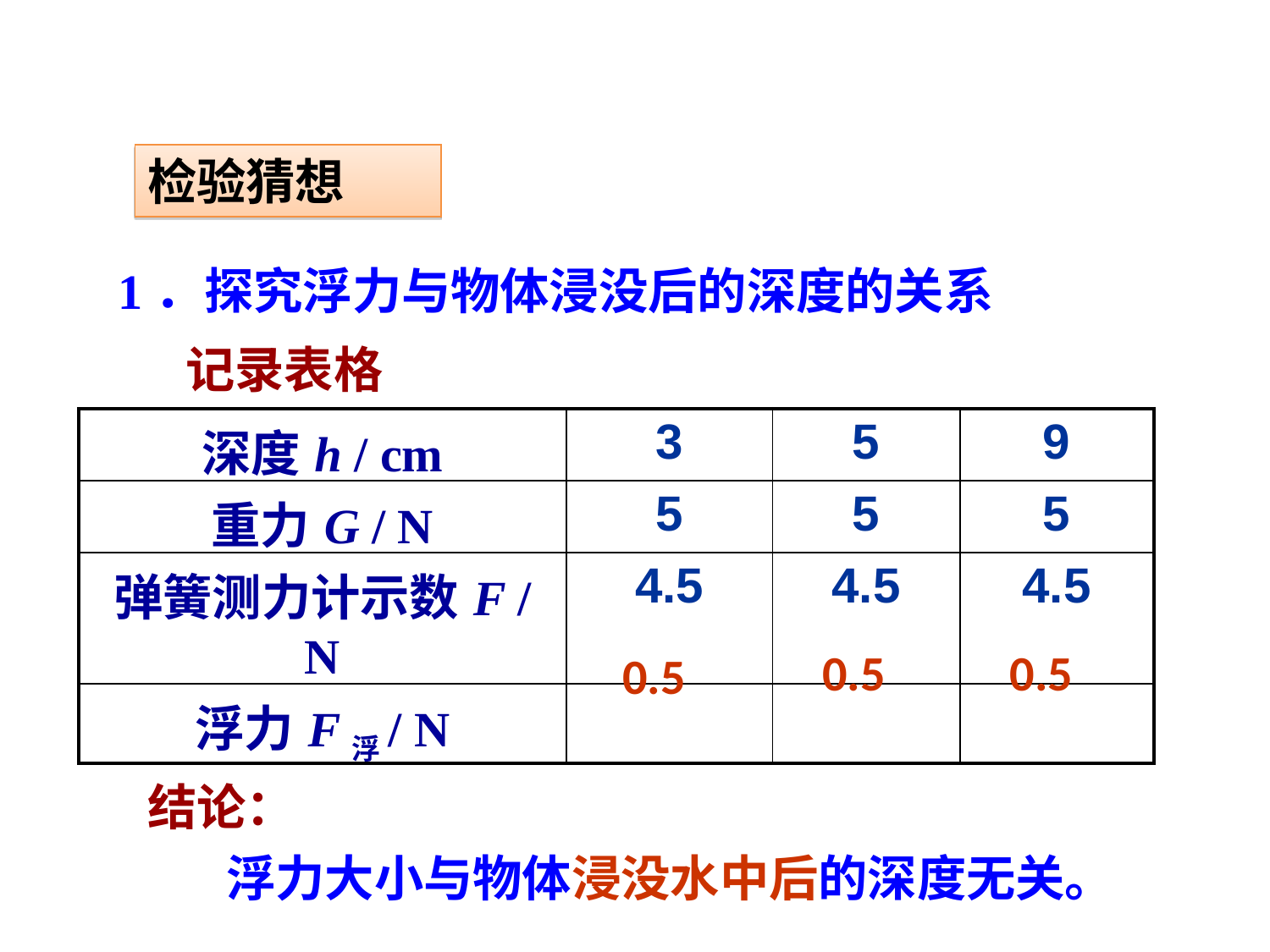

检验猜想
1．探究浮力与物体浸没后的深度的关系
记录表格
| 深度h / cm | 3 | 5 | 9 |
| --- | --- | --- | --- |
| 重力G / N | 5 | 5 | 5 |
| 弹簧测力计示数F / N | 4.5 | 4.5 | 4.5 |
| 浮力F浮/ N |  |  |  |
0.5
0.5
0.5
结论：
      浮力大小与物体浸没水中后的深度无关。